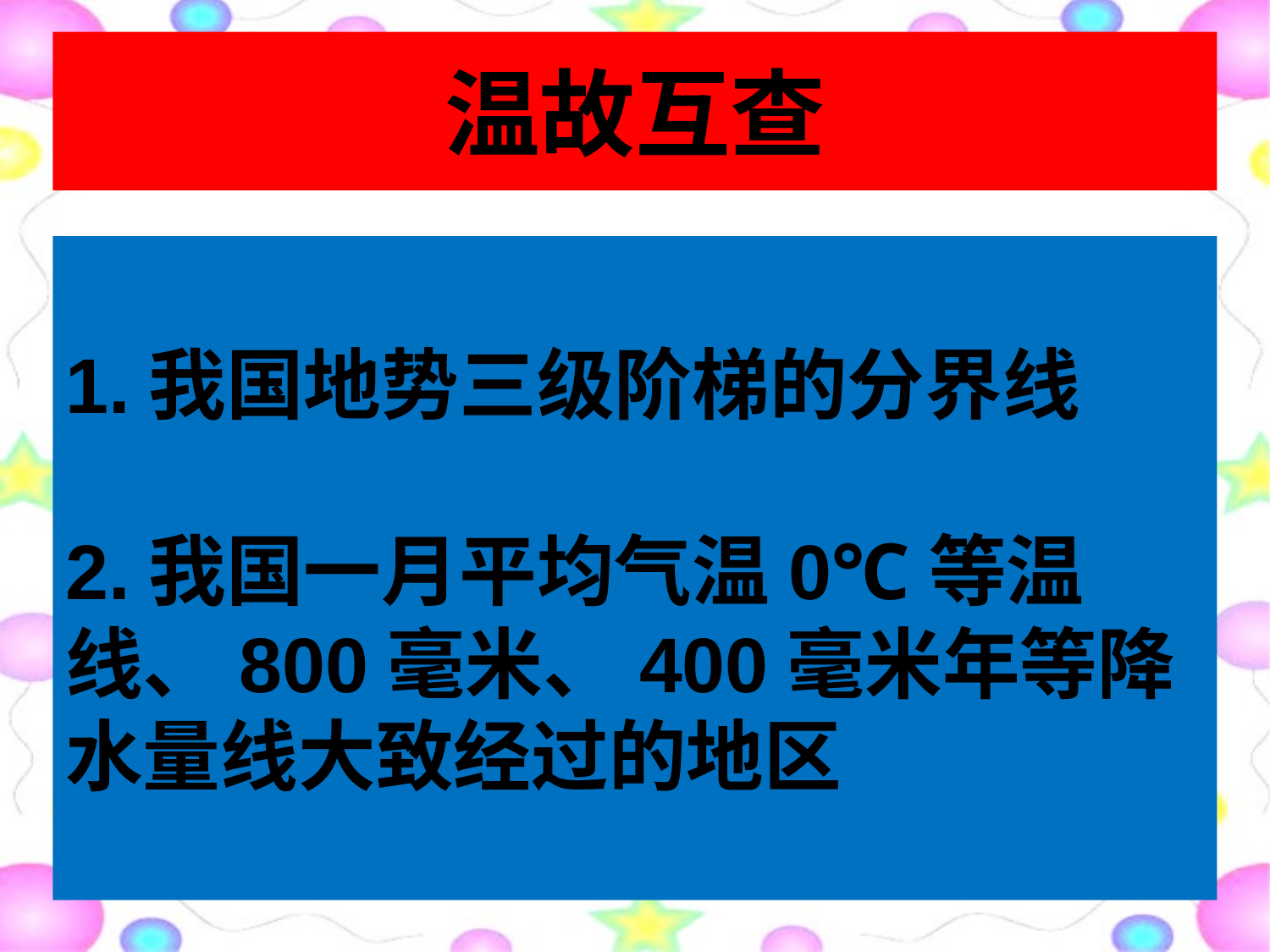

# 温故互查

1.我国地势三级阶梯的分界线

2.我国一月平均气温0℃等温线、800毫米、400毫米年等降水量线大致经过的地区